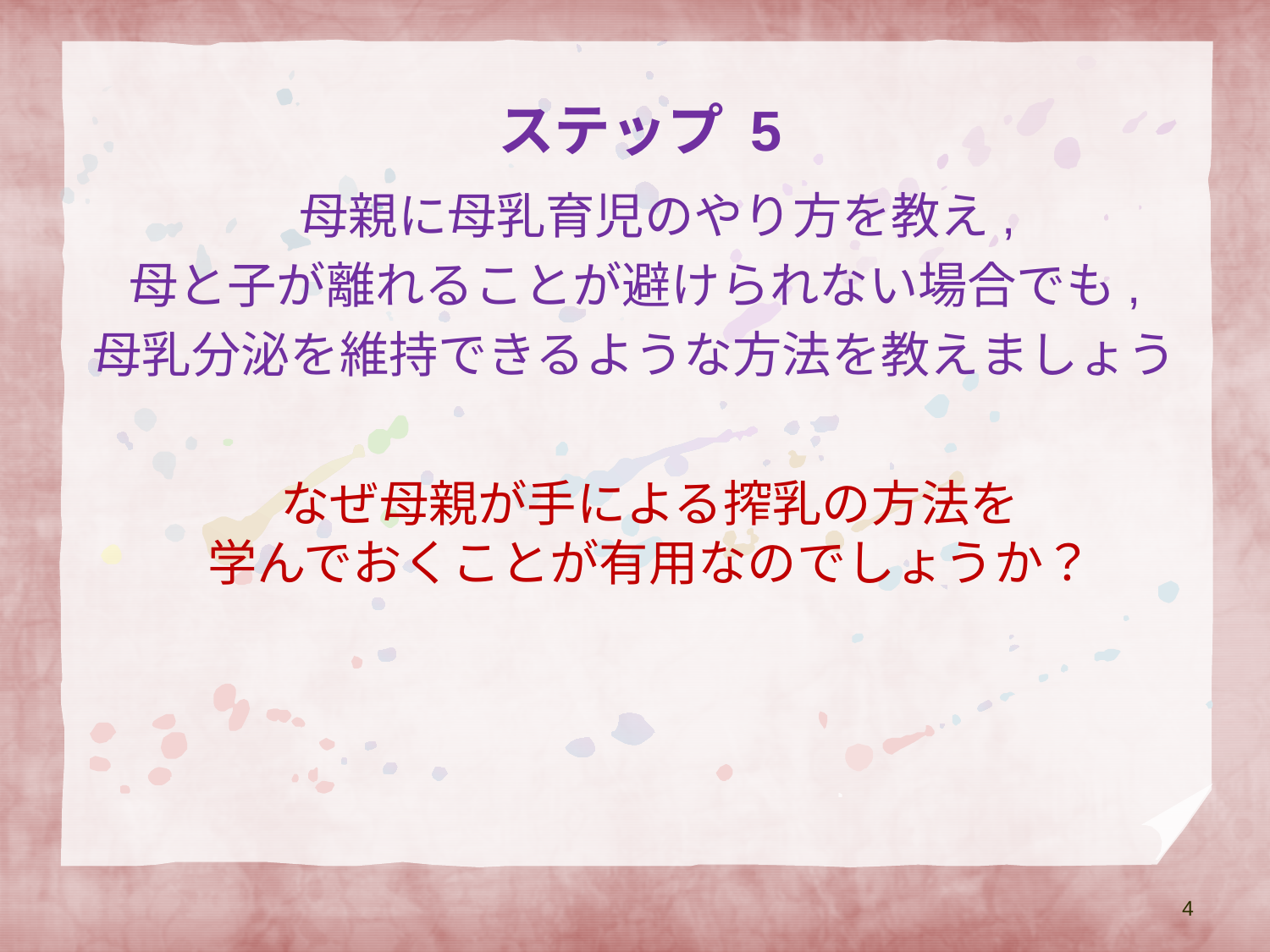

# ステップ 5
   母親に母乳育児のやり方を教え,
母と子が離れることが避けられない場合でも,
母乳分泌を維持できるような方法を教えましょう

なぜ母親が手による搾乳の方法を
学んでおくことが有用なのでしょうか？

4